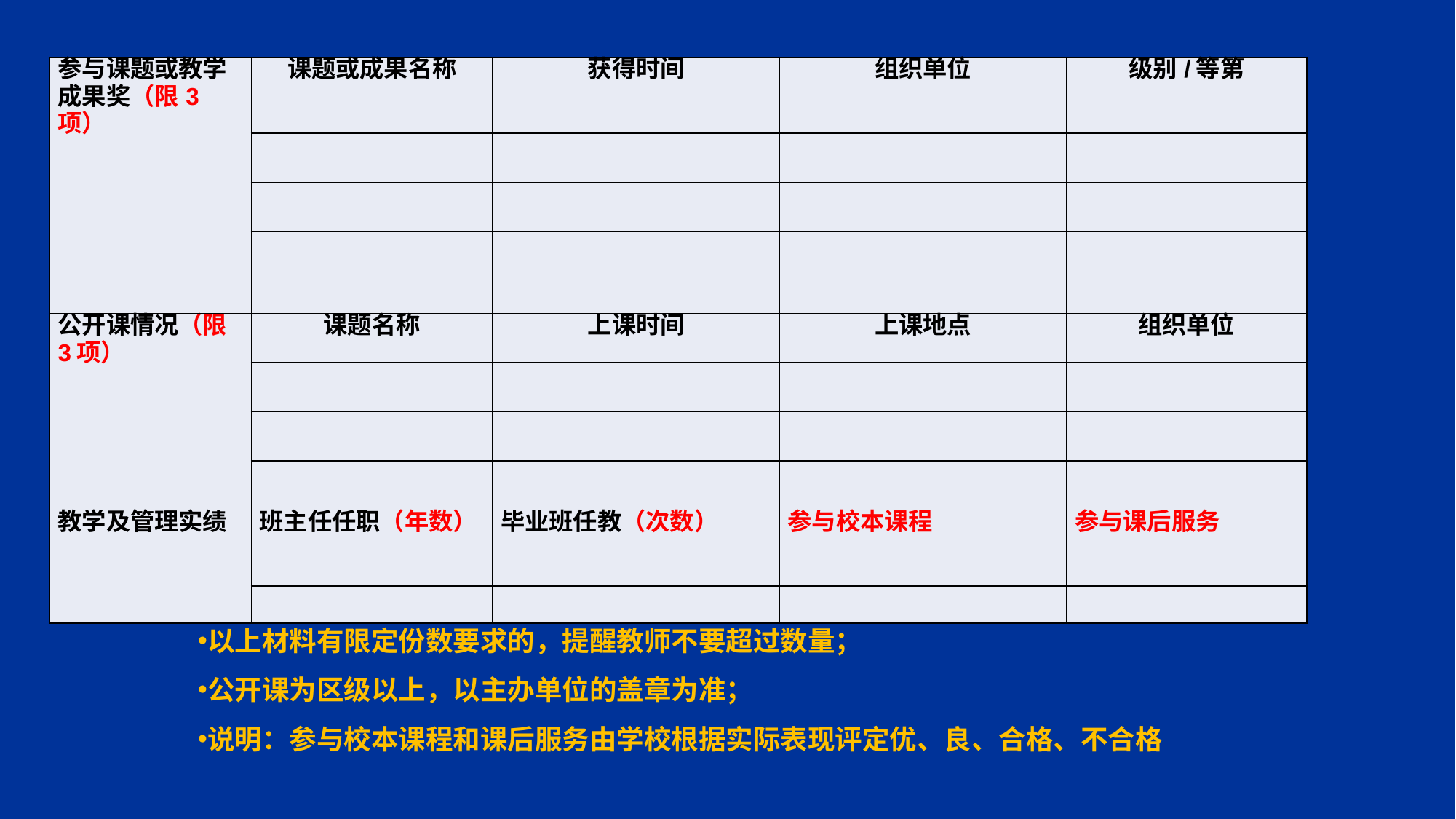

| 参与课题或教学成果奖（限3项） | 课题或成果名称 | 获得时间 | 组织单位 | 级别/等第 |
| --- | --- | --- | --- | --- |
|  |  |  |  |  |
|  |  |  |  |  |
|  |  |  |  |  |
| 公开课情况（限3项） | 课题名称 | 上课时间 | 上课地点 | 组织单位 |
|  |  |  |  |  |
|  |  |  |  |  |
|  |  |  |  |  |
| 教学及管理实绩 | 班主任任职（年数） | 毕业班任教（次数） | 参与校本课程 | 参与课后服务 |
|  |  |  |  |  |
以上材料有限定份数要求的，提醒教师不要超过数量；
公开课为区级以上，以主办单位的盖章为准；
说明：参与校本课程和课后服务由学校根据实际表现评定优、良、合格、不合格

7